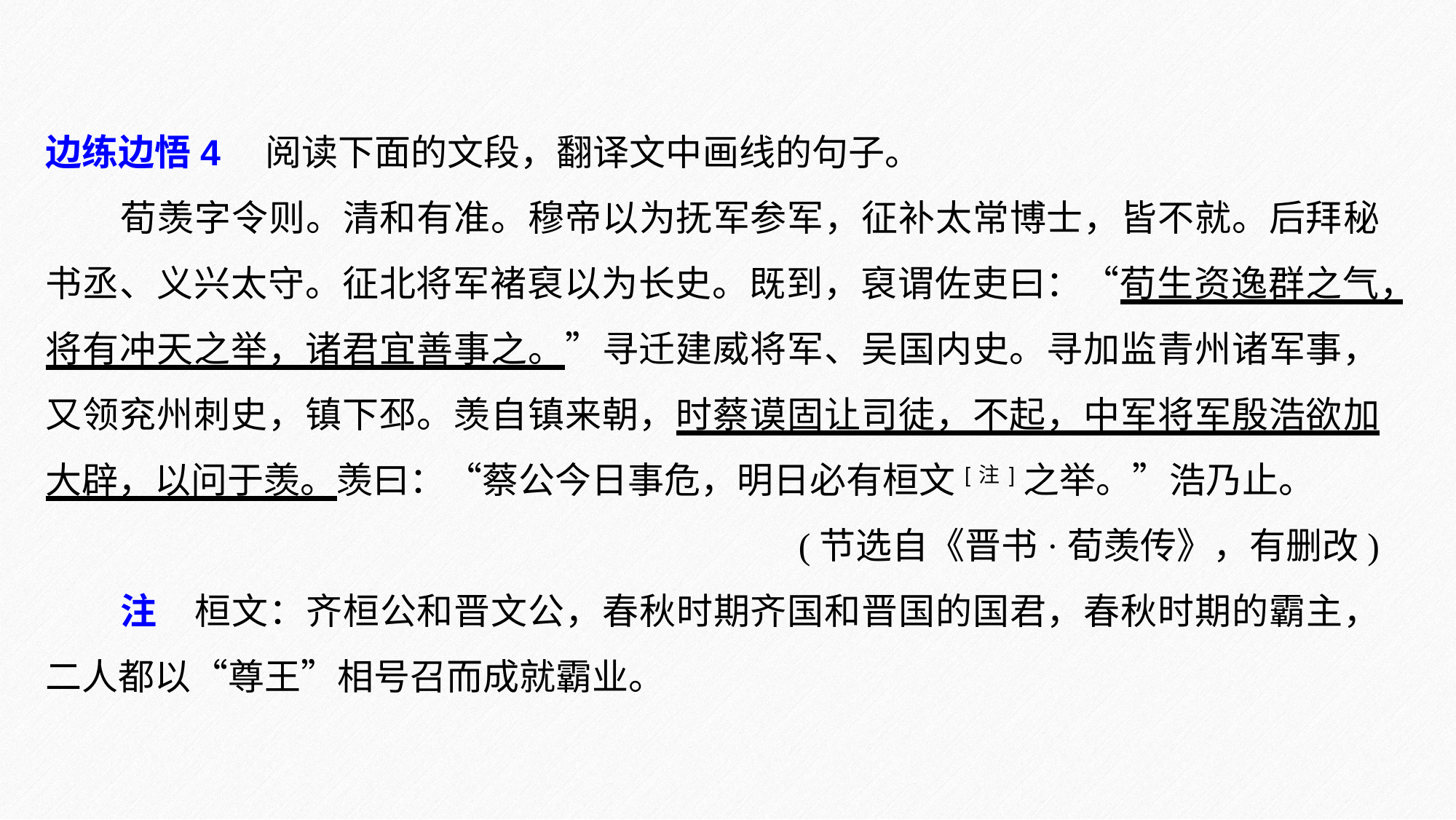

边练边悟4　阅读下面的文段，翻译文中画线的句子。
荀羡字令则。清和有准。穆帝以为抚军参军，征补太常博士，皆不就。后拜秘书丞、义兴太守。征北将军褚裒以为长史。既到，裒谓佐吏曰：“荀生资逸群之气，将有冲天之举，诸君宜善事之。”寻迁建威将军、吴国内史。寻加监青州诸军事，又领兖州刺史，镇下邳。羡自镇来朝，时蔡谟固让司徒，不起，中军将军殷浩欲加大辟，以问于羡。羡曰：“蔡公今日事危，明日必有桓文[注]之举。”浩乃止。
(节选自《晋书·荀羡传》，有删改)
注　桓文：齐桓公和晋文公，春秋时期齐国和晋国的国君，春秋时期的霸主，二人都以“尊王”相号召而成就霸业。